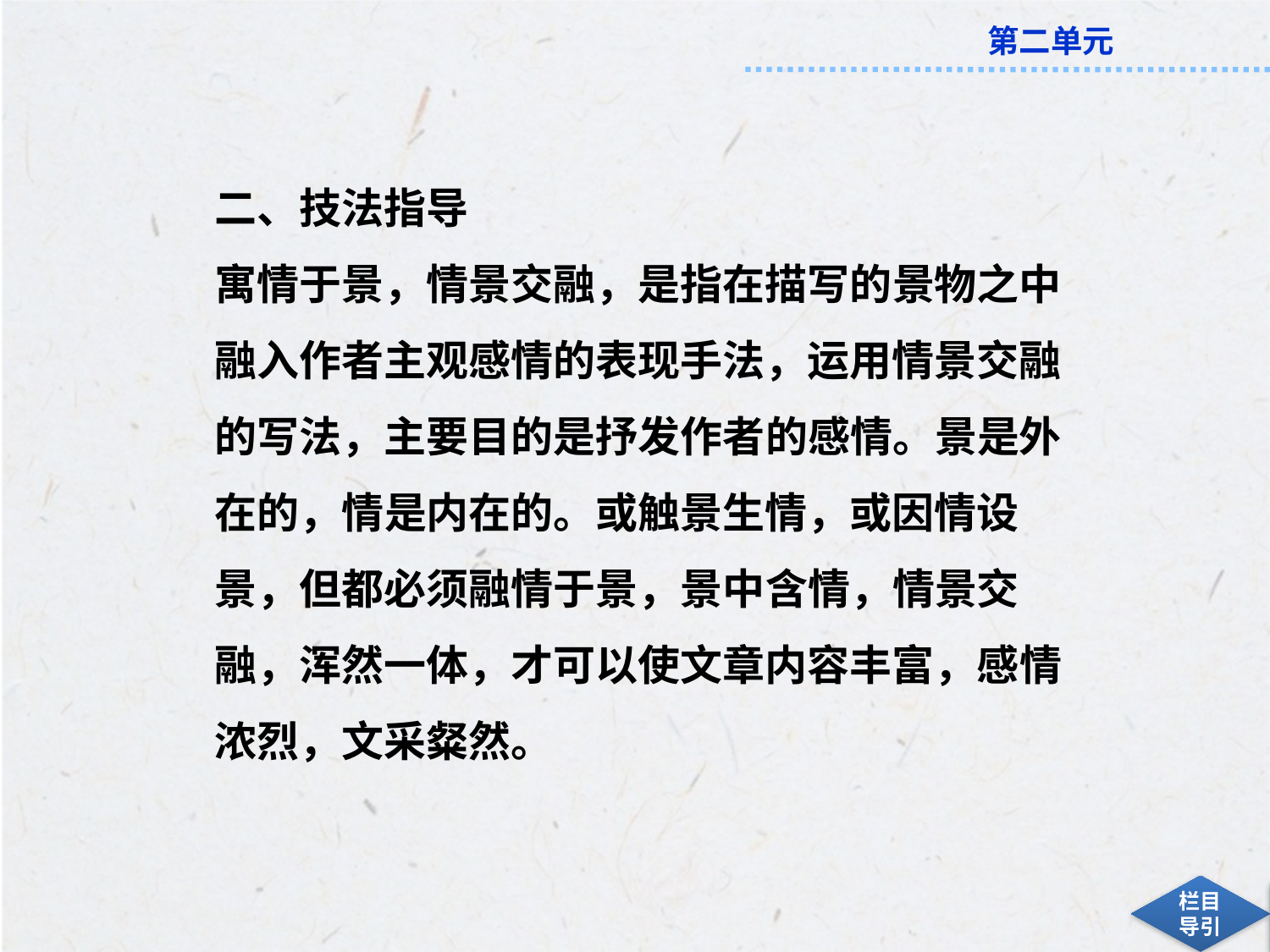

二、技法指导
寓情于景，情景交融，是指在描写的景物之中融入作者主观感情的表现手法，运用情景交融的写法，主要目的是抒发作者的感情。景是外在的，情是内在的。或触景生情，或因情设景，但都必须融情于景，景中含情，情景交融，浑然一体，才可以使文章内容丰富，感情浓烈，文采粲然。